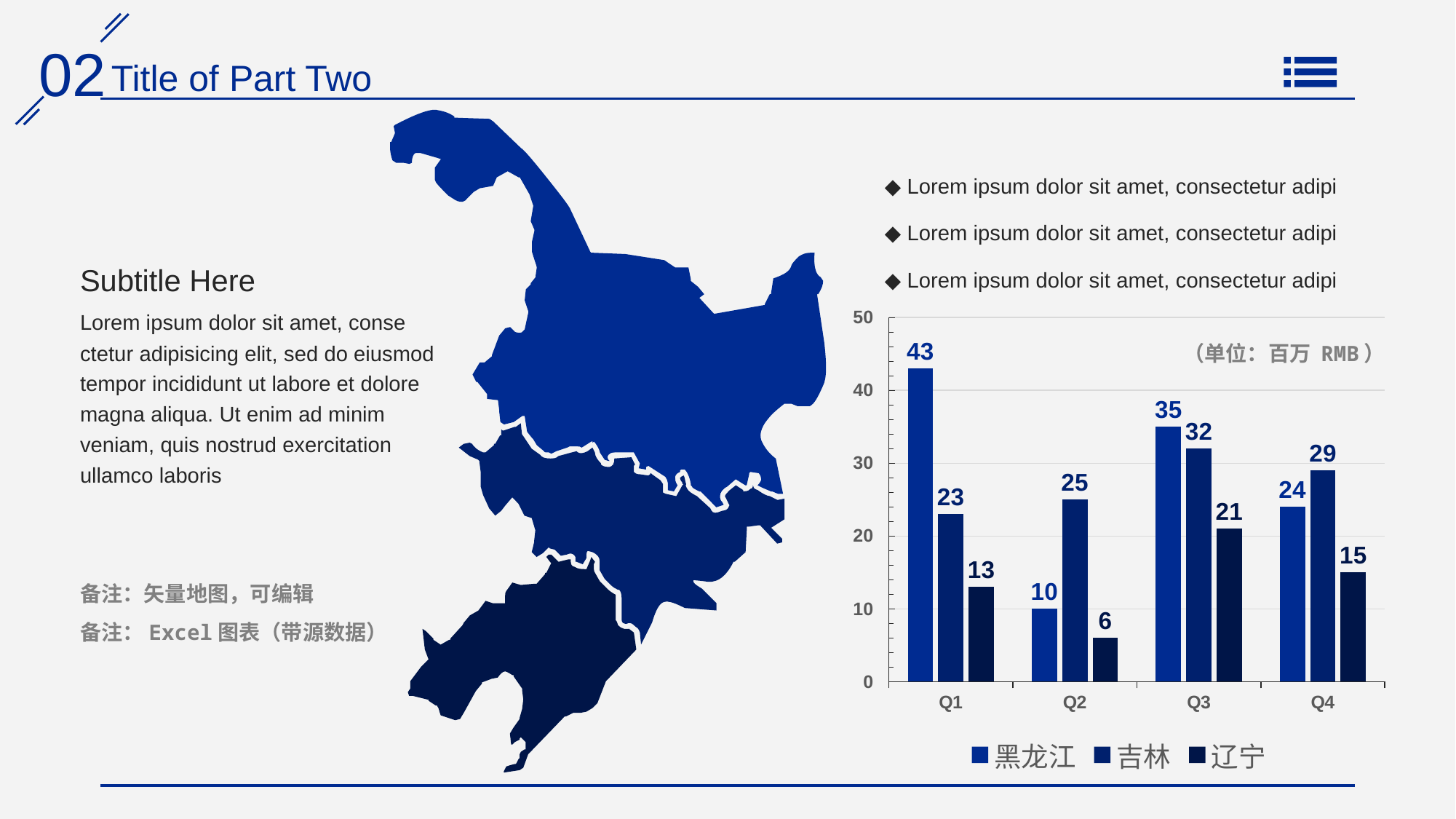

◆ Lorem ipsum dolor sit amet, consectetur adipi
◆ Lorem ipsum dolor sit amet, consectetur adipi
Subtitle Here
◆ Lorem ipsum dolor sit amet, consectetur adipi

### Chart

| Category | 黑龙江 | 吉林 | 辽宁 |
|---|---|---|---|
| Q1 | 43.0 | 23.0 | 13.0 |
| Q2 | 10.0 | 25.0 | 6.0 |
| Q3 | 35.0 | 32.0 | 21.0 |
| Q4 | 24.0 | 29.0 | 15.0 |
Lorem ipsum dolor sit amet, conse ctetur adipisicing elit, sed do eiusmod tempor incididunt ut labore et dolore magna aliqua. Ut enim ad minim veniam, quis nostrud exercitation ullamco laboris
（单位：百万 RMB）

备注：矢量地图，可编辑
备注：Excel图表（带源数据）